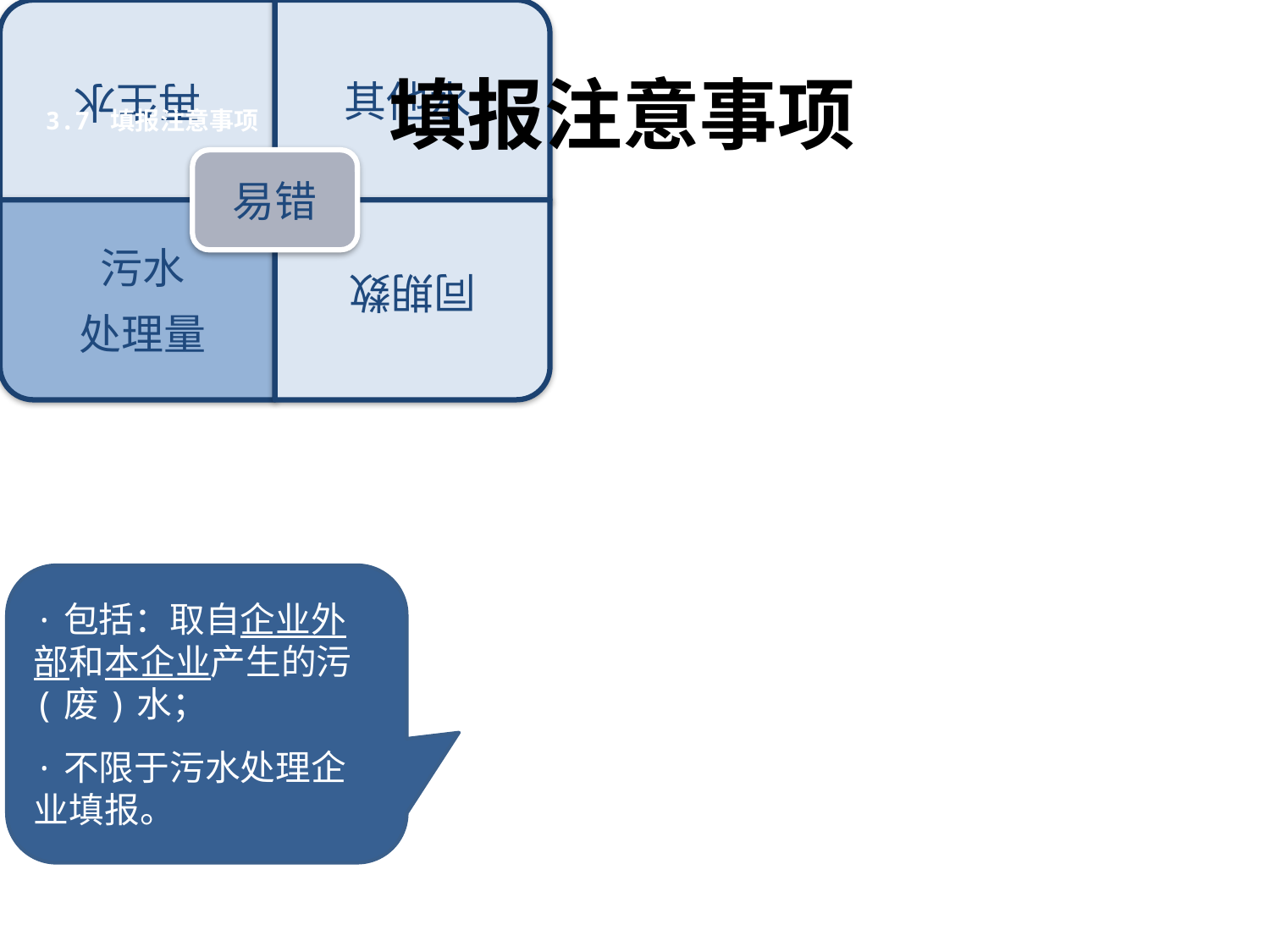

填报注意事项
3.7 填报注意事项
再生水
其他水
污水
处理量
同期数
易错
·包括：取自企业外部和本企业产生的污(废)水；
·不限于污水处理企业填报。